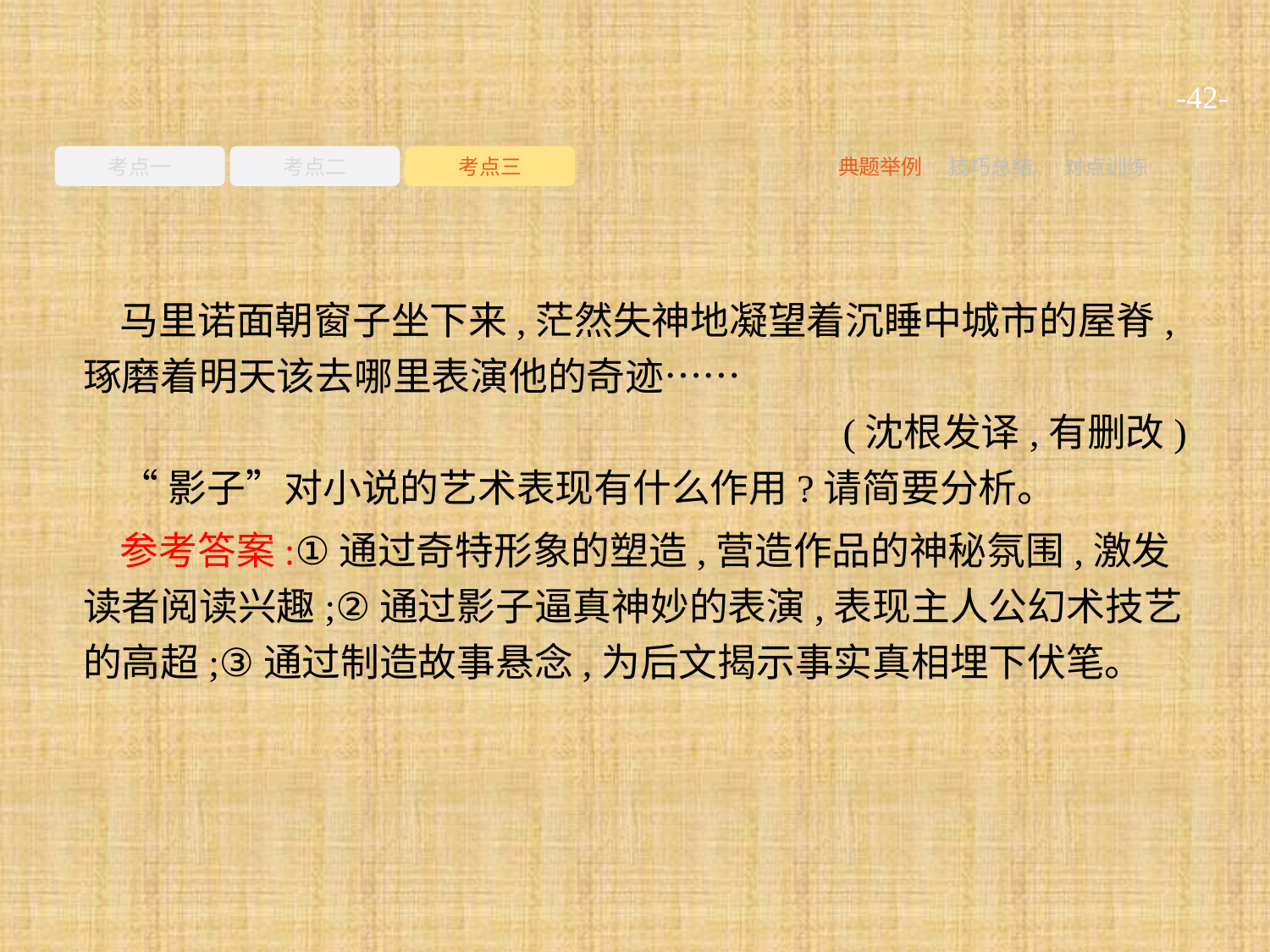

-42-
考点一
考点二
考点三
典题举例
技巧总结
对点训练
马里诺面朝窗子坐下来,茫然失神地凝望着沉睡中城市的屋脊,琢磨着明天该去哪里表演他的奇迹……
(沈根发译,有删改)
“影子”对小说的艺术表现有什么作用?请简要分析。
参考答案:①通过奇特形象的塑造,营造作品的神秘氛围,激发读者阅读兴趣;②通过影子逼真神妙的表演,表现主人公幻术技艺的高超;③通过制造故事悬念,为后文揭示事实真相埋下伏笔。